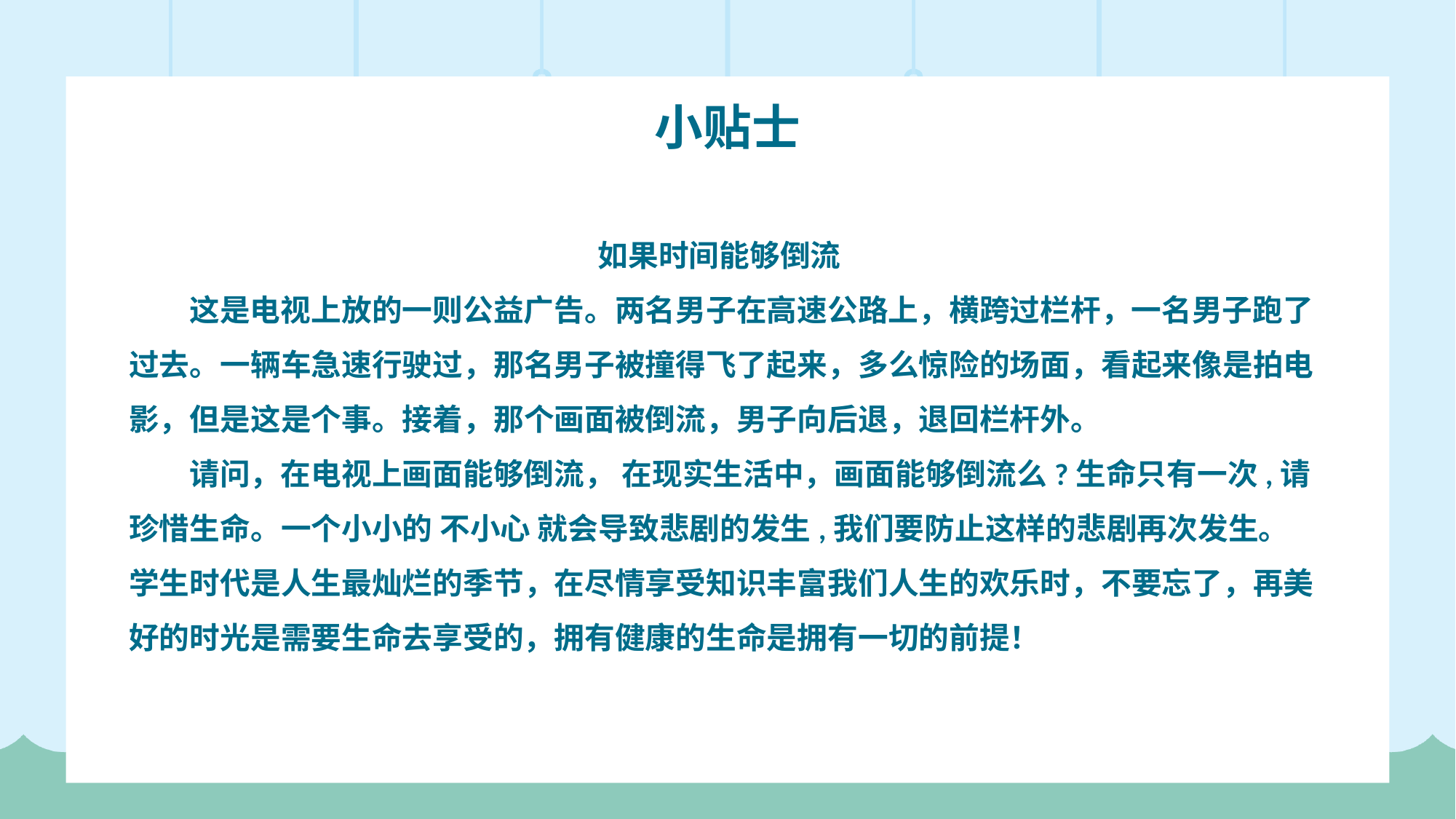

小贴士
交通安全
如果时间能够倒流
这是电视上放的一则公益广告。两名男子在高速公路上，横跨过栏杆，一名男子跑了过去。一辆车急速行驶过，那名男子被撞得飞了起来，多么惊险的场面，看起来像是拍电影，但是这是个事。接着，那个画面被倒流，男子向后退，退回栏杆外。
请问，在电视上画面能够倒流， 在现实生活中，画面能够倒流么?生命只有一次,请珍惜生命。一个小小的 不小心 就会导致悲剧的发生,我们要防止这样的悲剧再次发生。学生时代是人生最灿烂的季节，在尽情享受知识丰富我们人生的欢乐时，不要忘了，再美好的时光是需要生命去享受的，拥有健康的生命是拥有一切的前提！